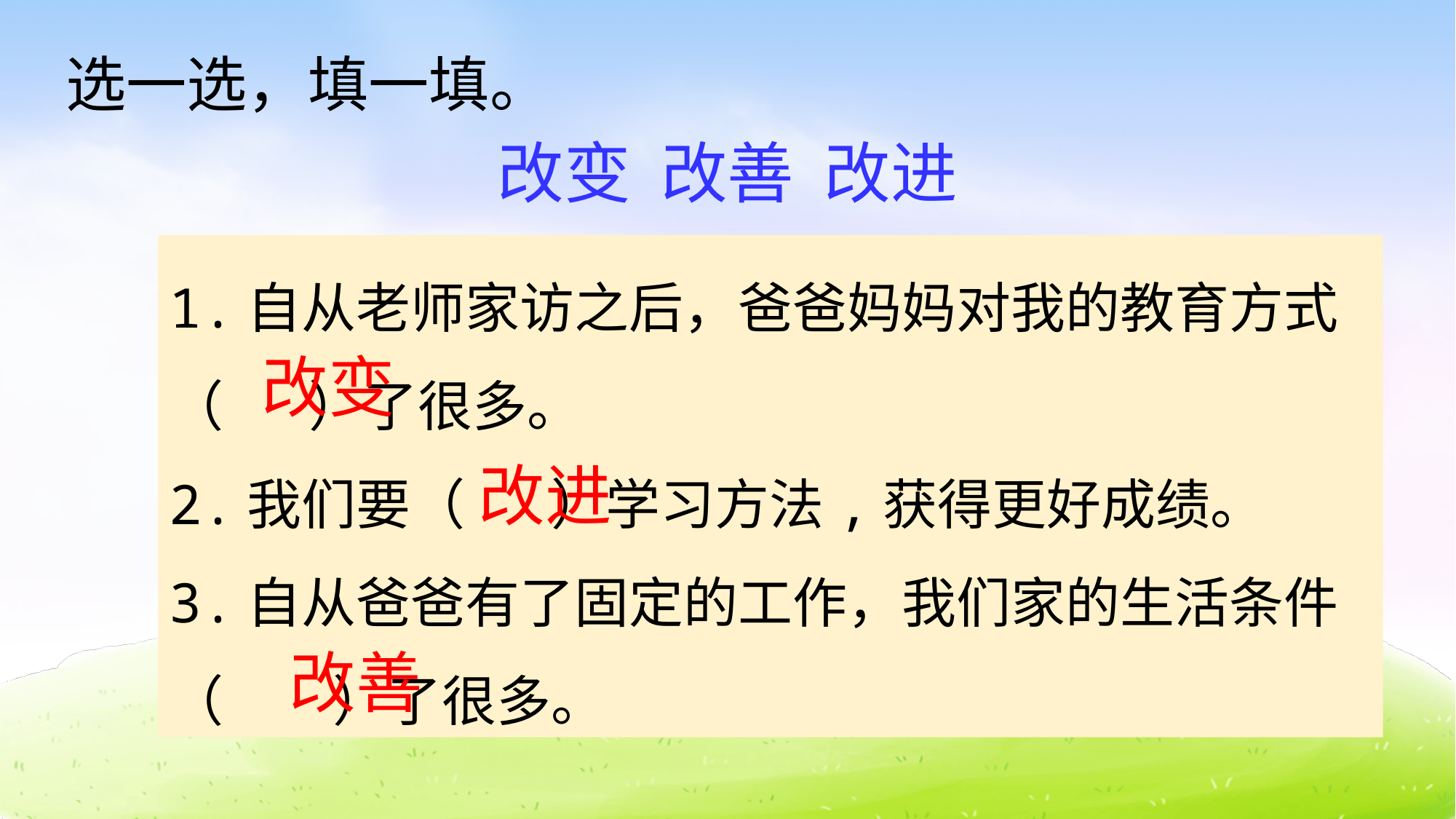

选一选，填一填。
改变  改善  改进
1.自从老师家访之后，爸爸妈妈对我的教育方式（       ）了很多。
2.我们要（       ）学习方法,获得更好成绩。
3.自从爸爸有了固定的工作，我们家的生活条件（         ）了很多。
改变
改进
改善